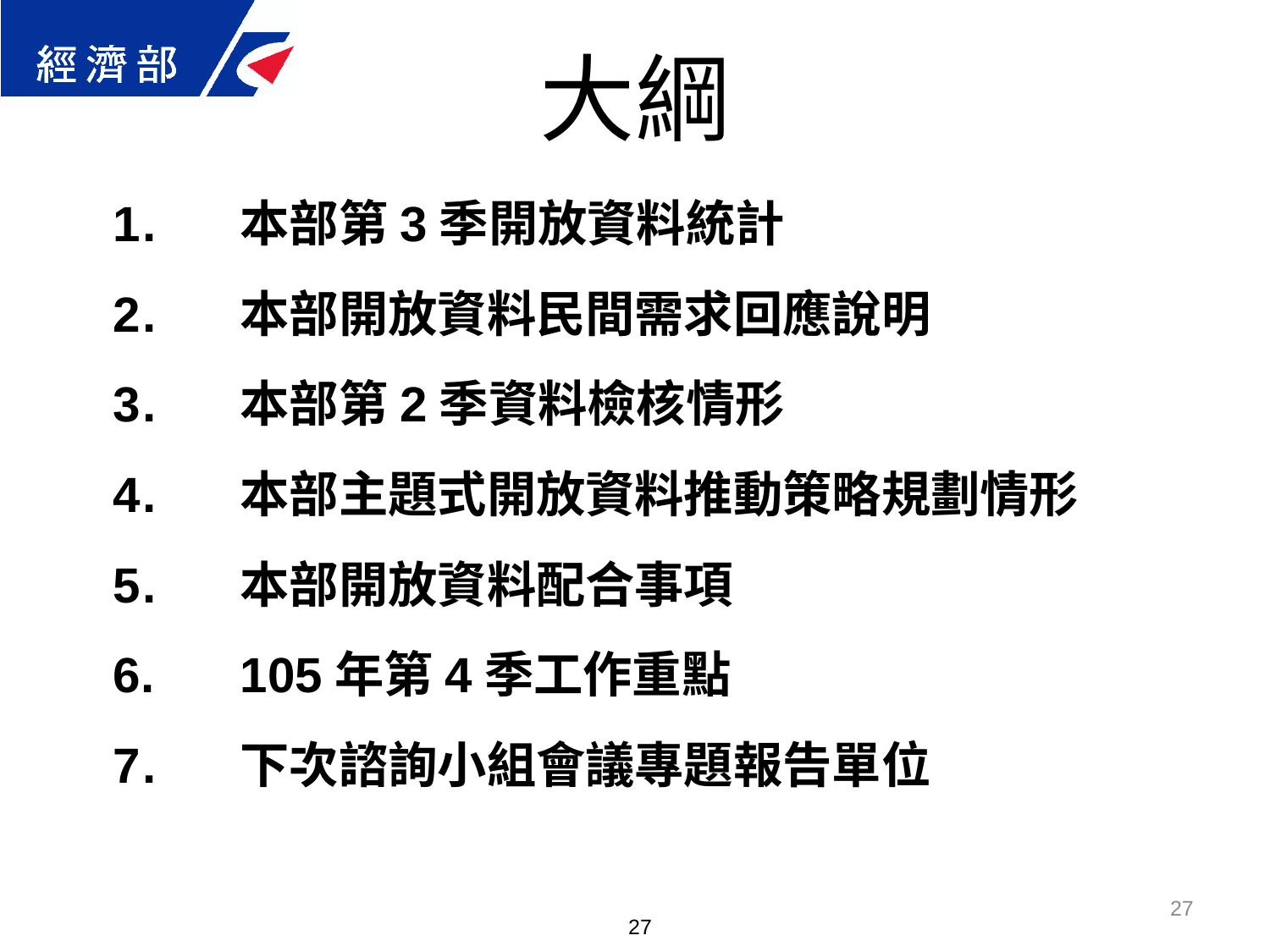

大綱

本部第3季開放資料統計
本部開放資料民間需求回應說明
本部第2季資料檢核情形
本部主題式開放資料推動策略規劃情形
本部開放資料配合事項
105年第4季工作重點
下次諮詢小組會議專題報告單位

27
27